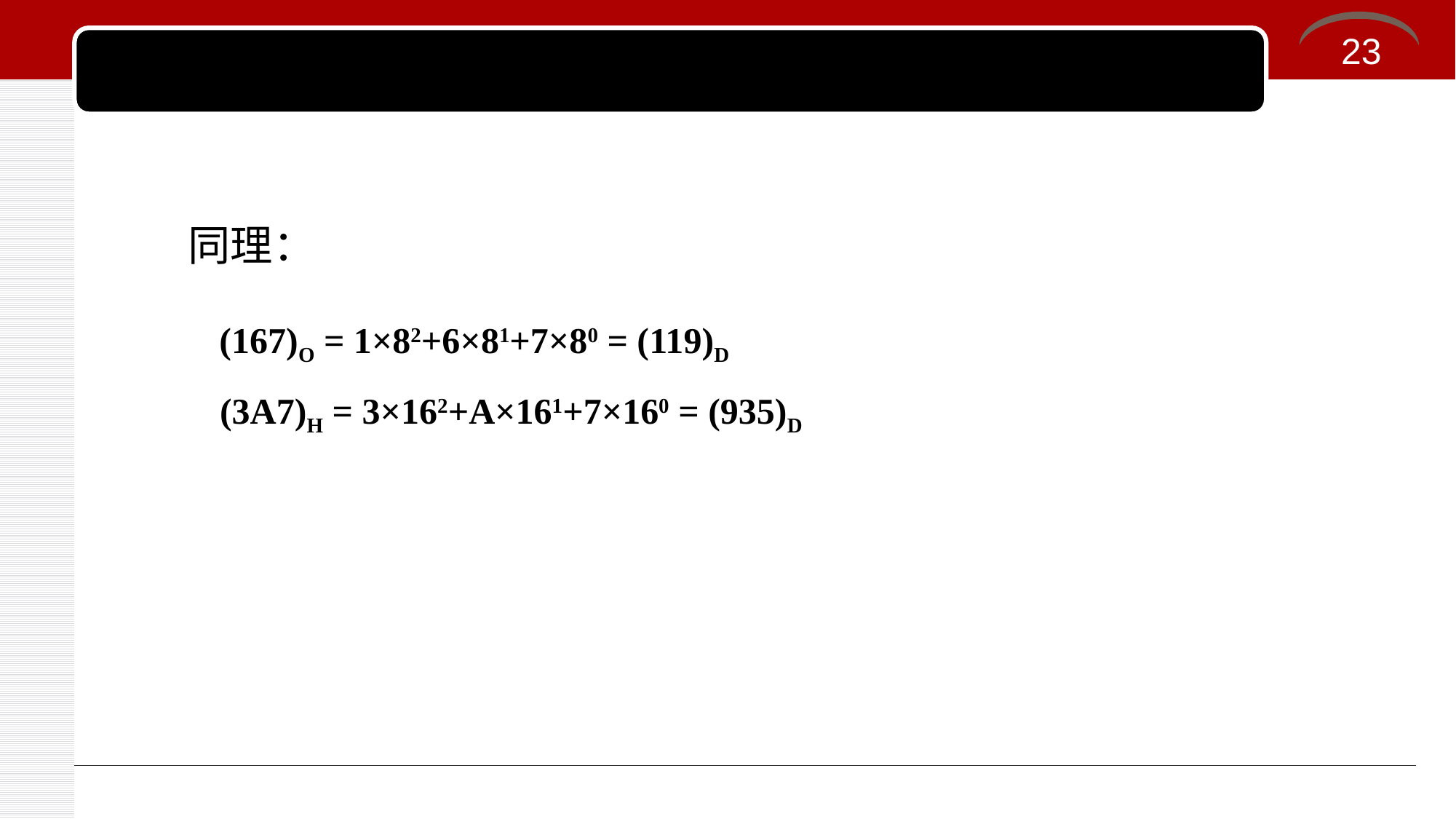

23
#
同理：
(167)O = 1×82+6×81+7×80 = (119)D
(3A7)H = 3×162+A×161+7×160 = (935)D